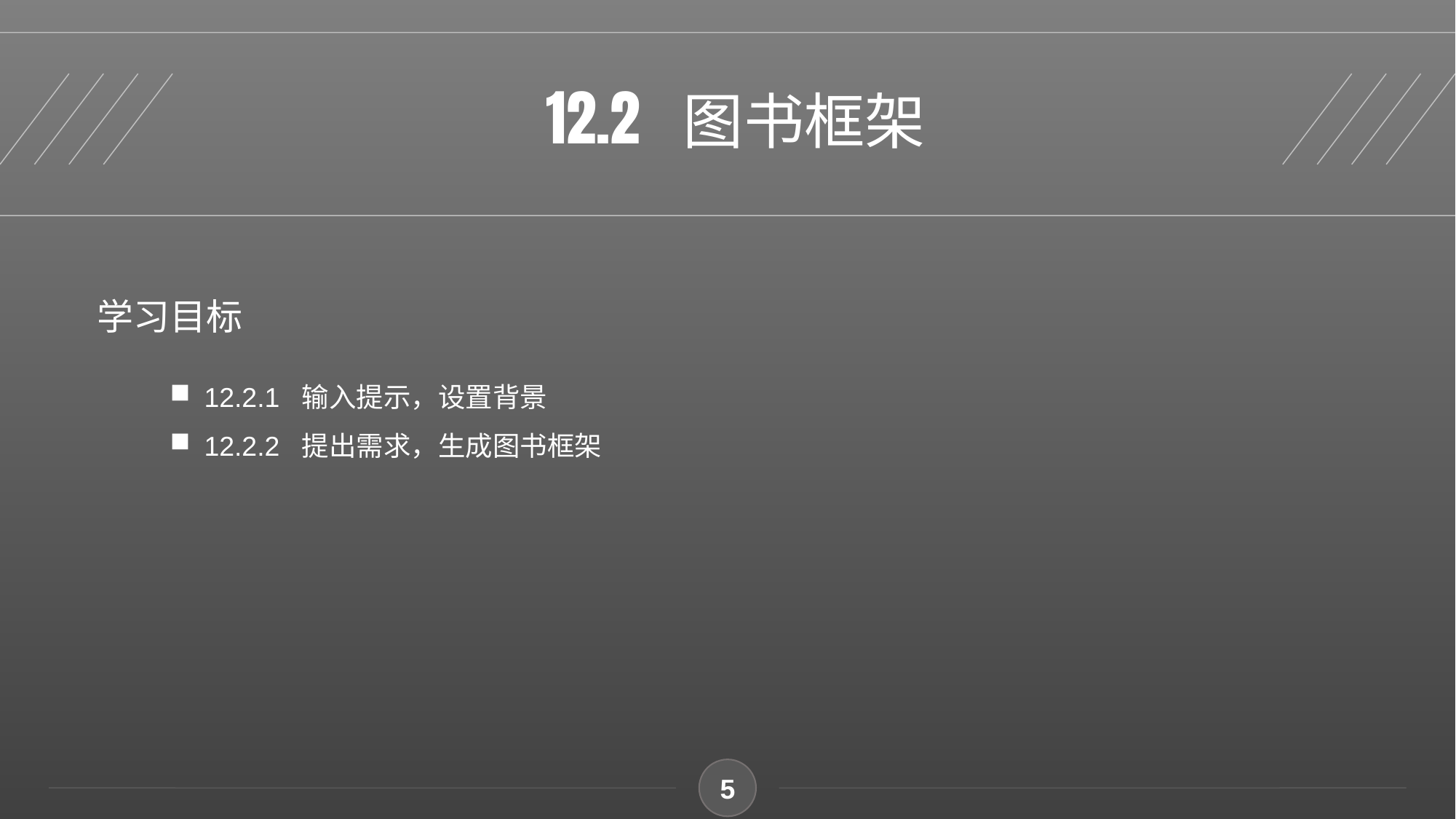

12.2  图书框架

学习目标
12.2.1  输入提示，设置背景
12.2.2  提出需求，生成图书框架